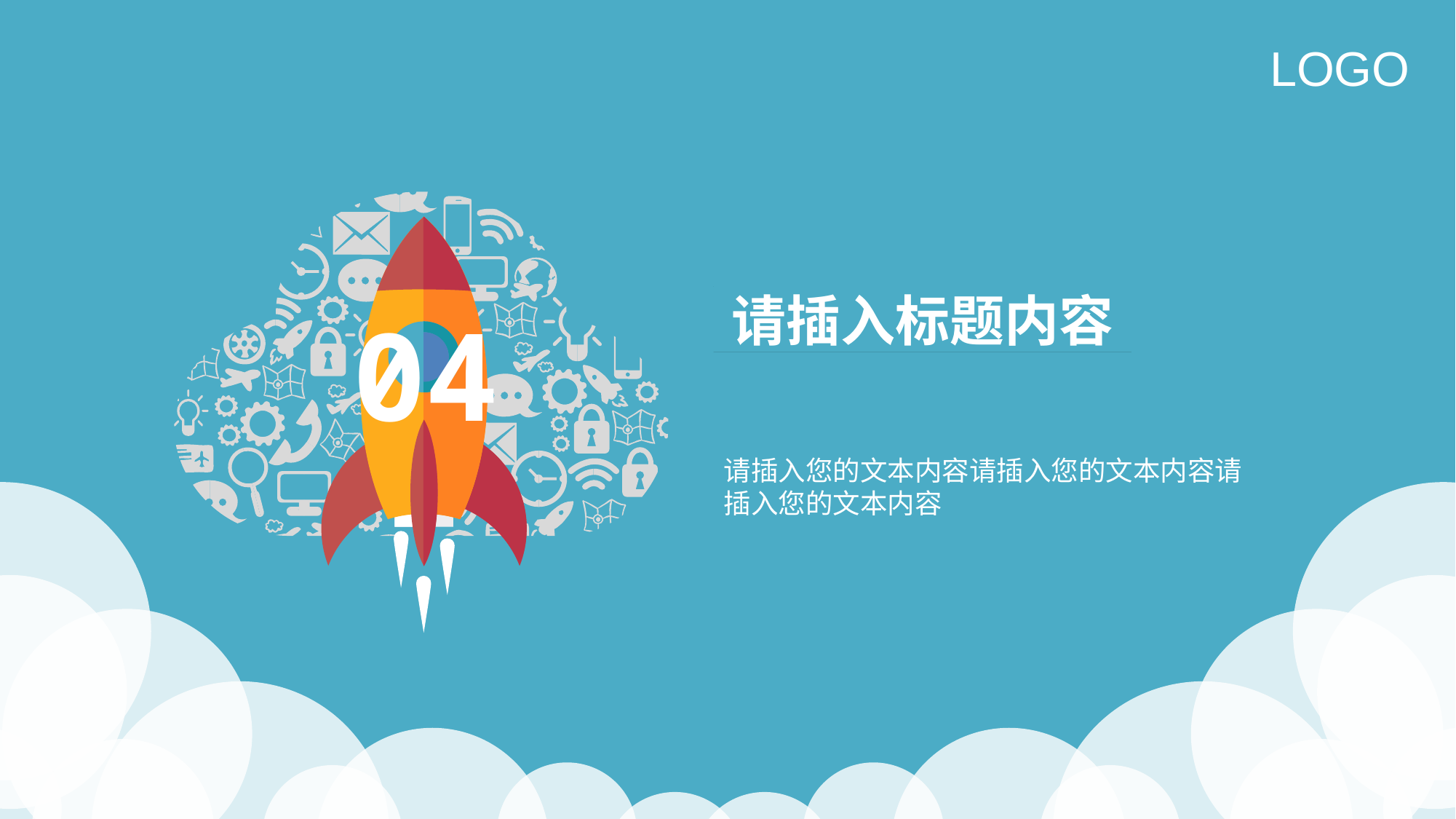

LOGO

04

请插入标题内容

请插入您的文本内容请插入您的文本内容请插入您的文本内容